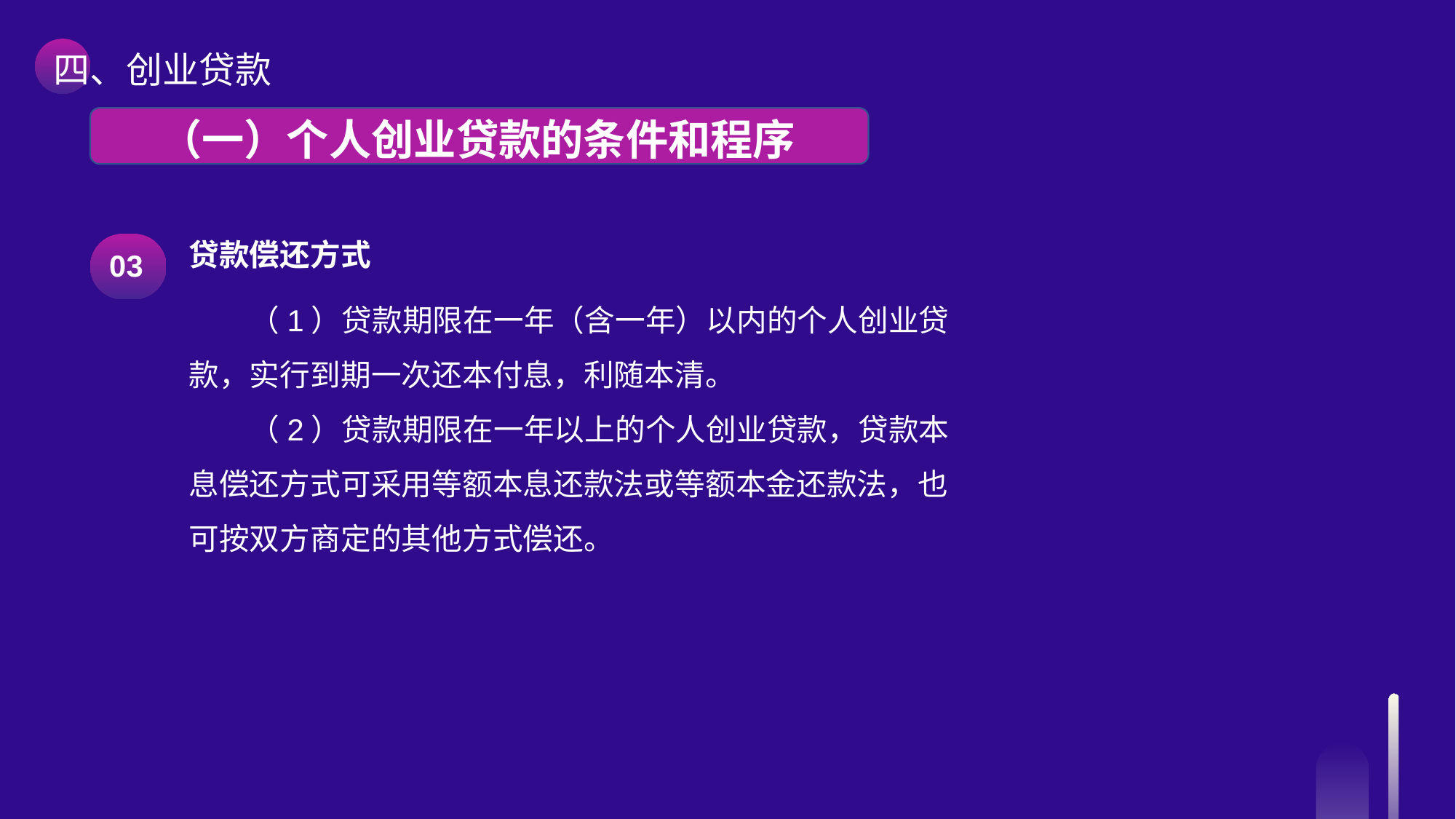

四、创业贷款

 （一）个人创业贷款的条件和程序
贷款偿还方式

（1）贷款期限在一年（含一年）以内的个人创业贷款，实行到期一次还本付息，利随本清。
（2）贷款期限在一年以上的个人创业贷款，贷款本息偿还方式可采用等额本息还款法或等额本金还款法，也可按双方商定的其他方式偿还。
03